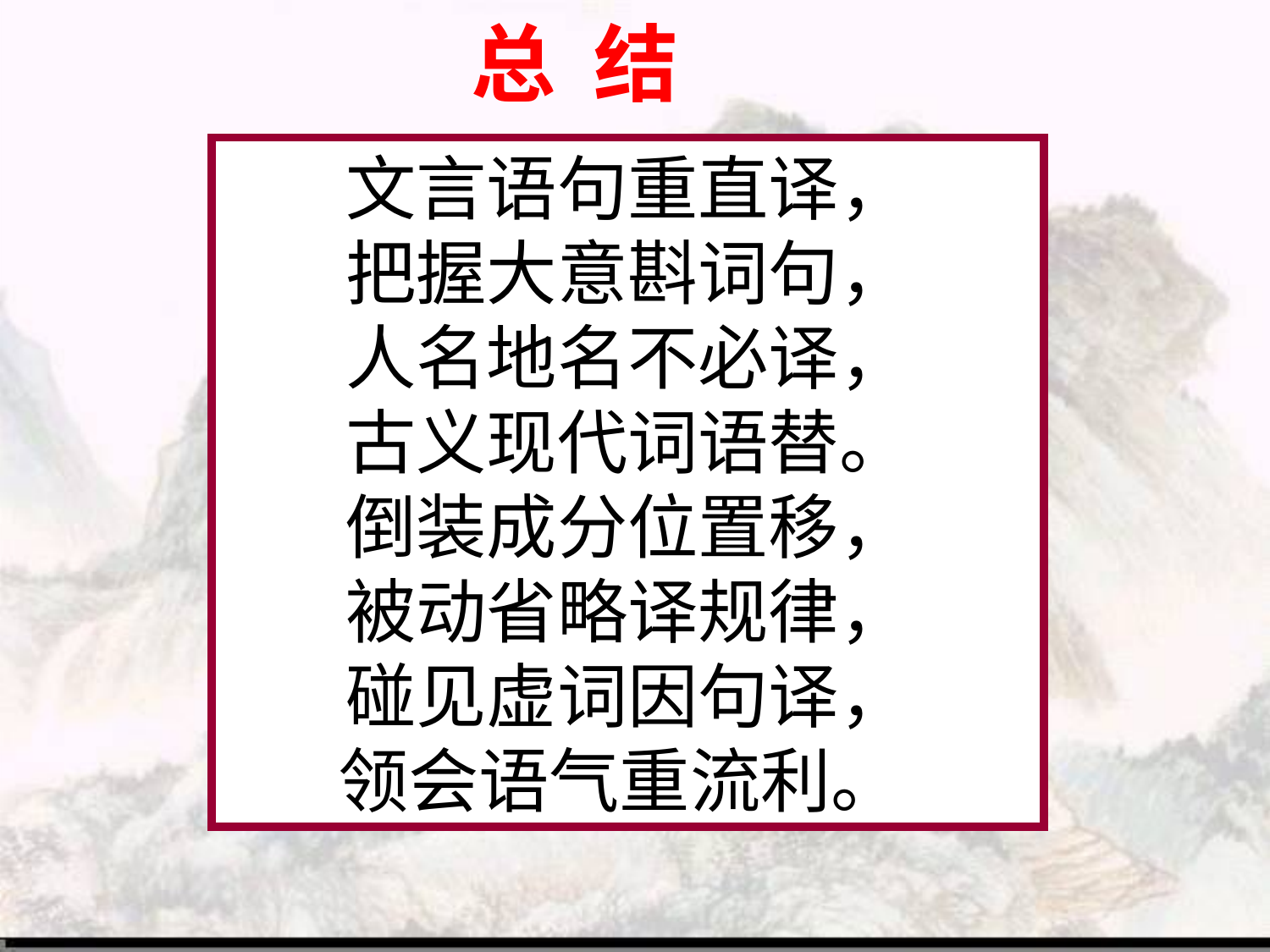

总  结
文言语句重直译，
把握大意斟词句，
人名地名不必译，
古义现代词语替。
倒装成分位置移，
被动省略译规律，
碰见虚词因句译，
领会语气重流利。